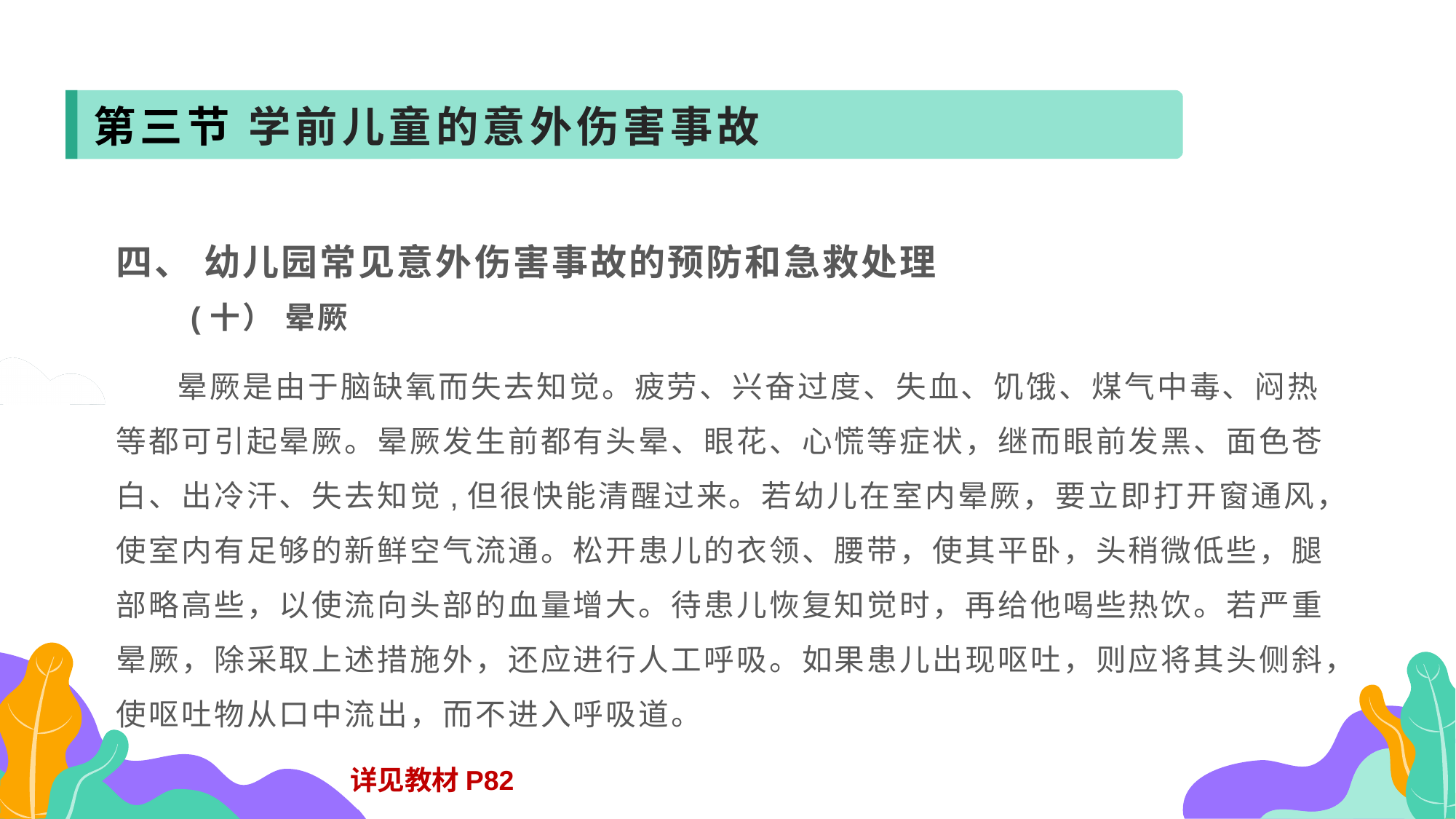

第三节 学前儿童的意外伤害事故
四、 幼儿园常见意外伤害事故的预防和急救处理
       (十） 晕厥
      晕厥是由于脑缺氧而失去知觉。疲劳、兴奋过度、失血、饥饿、煤气中毒、闷热等都可引起晕厥。晕厥发生前都有头晕、眼花、心慌等症状，继而眼前发黑、面色苍白、出冷汗、失去知觉,但很快能清醒过来。若幼儿在室内晕厥，要立即打开窗通风，使室内有足够的新鲜空气流通。松开患儿的衣领、腰带，使其平卧，头稍微低些，腿部略高些，以使流向头部的血量增大。待患儿恢复知觉时，再给他喝些热饮。若严重晕厥，除采取上述措施外，还应进行人工呼吸。如果患儿出现呕吐，则应将其头侧斜，使呕吐物从口中流出，而不进入呼吸道。
详见教材P82